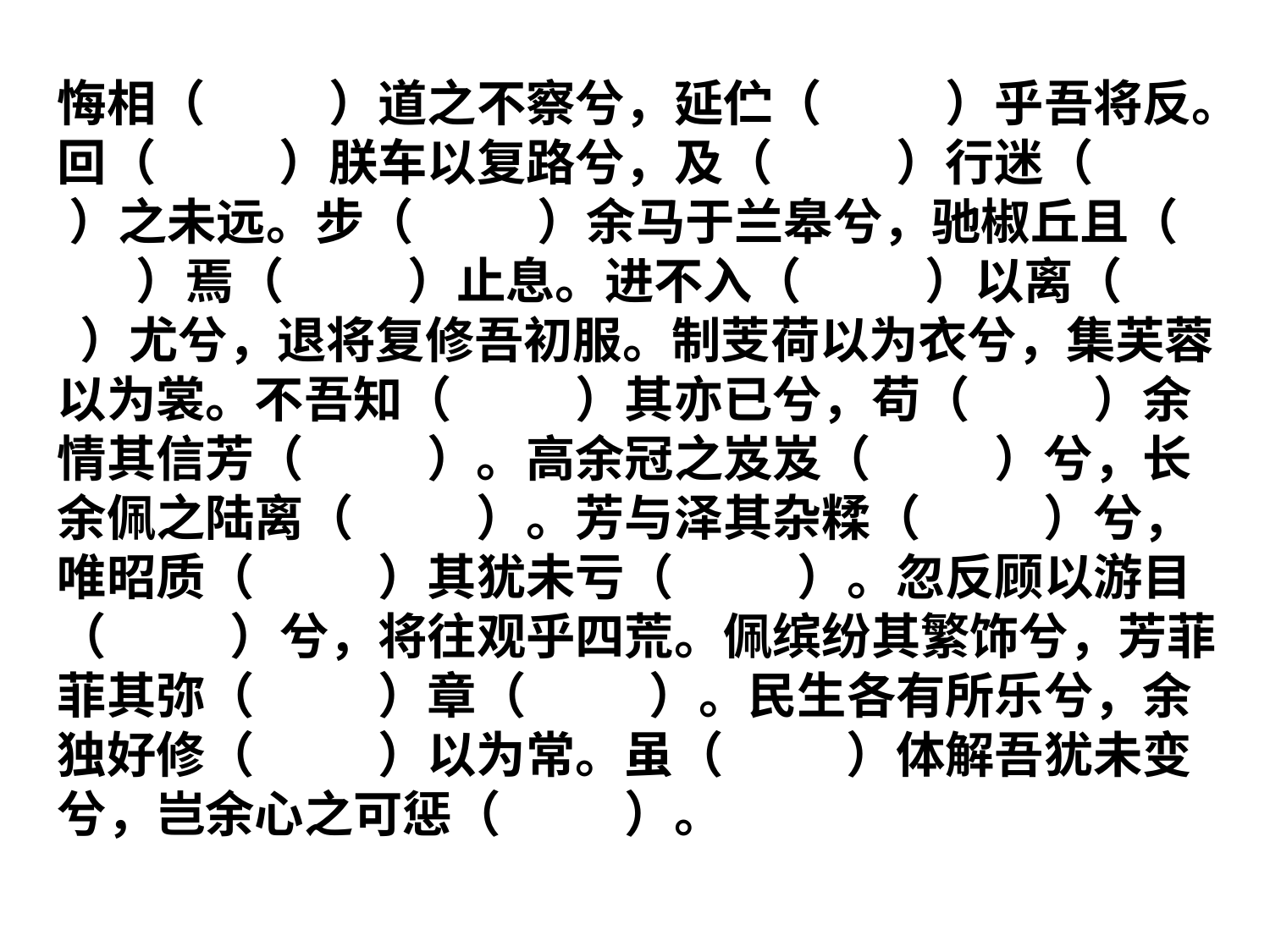

悔相（           ）道之不察兮，延伫（           ）乎吾将反。回（           ）朕车以复路兮，及（           ）行迷（           ）之未远。步（           ）余马于兰皋兮，驰椒丘且（           ）焉（           ）止息。进不入（           ）以离（           ）尤兮，退将复修吾初服。制芰荷以为衣兮，集芙蓉以为裳。不吾知（           ）其亦已兮，苟（           ）余情其信芳（           ）。高余冠之岌岌（           ）兮，长余佩之陆离（           ）。芳与泽其杂糅（           ）兮，唯昭质（           ）其犹未亏（           ）。忽反顾以游目（           ）兮，将往观乎四荒。佩缤纷其繁饰兮，芳菲菲其弥（           ）章（           ）。民生各有所乐兮，余独好修（           ）以为常。虽（           ）体解吾犹未变兮，岂余心之可惩（           ）。